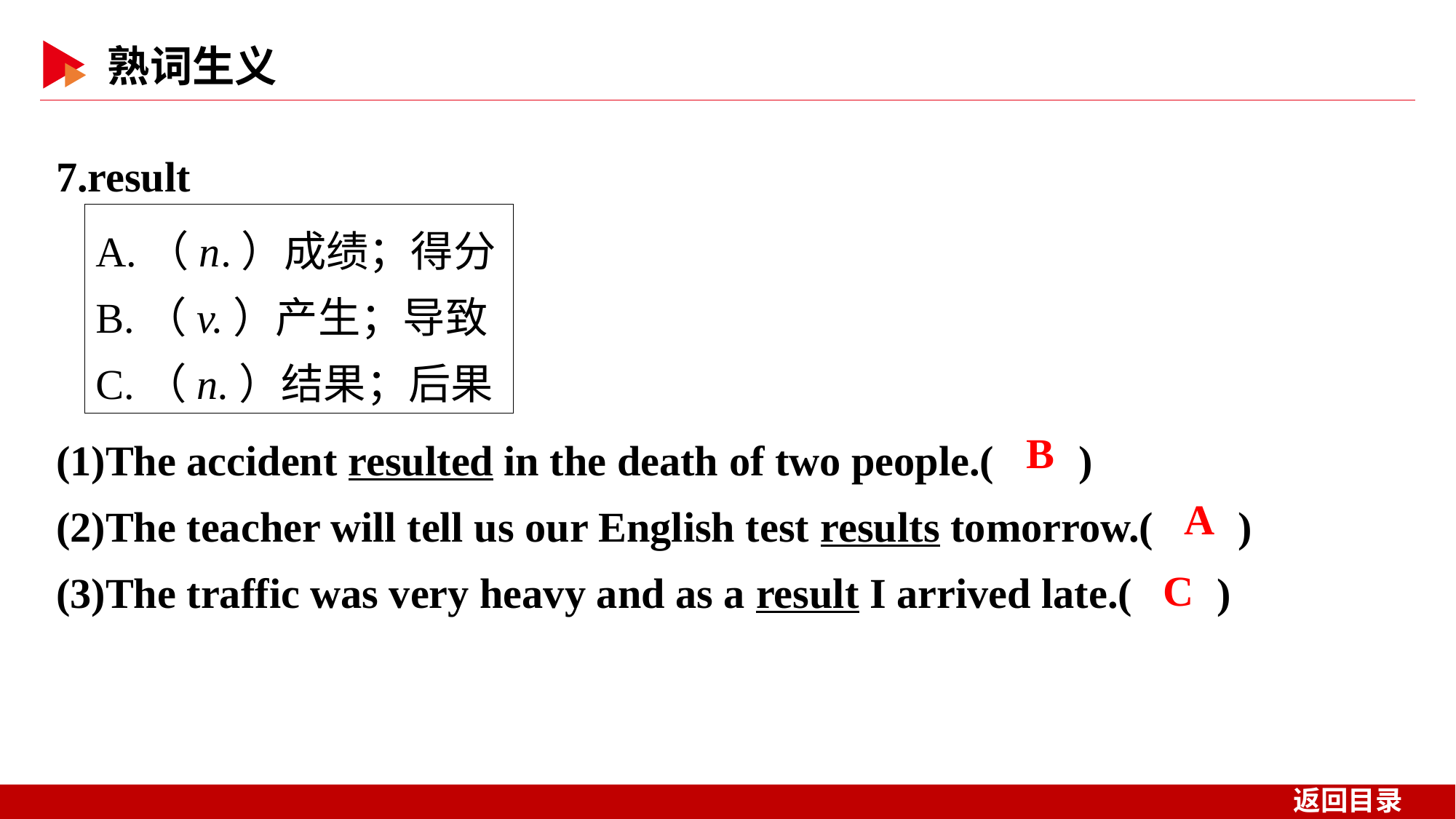

7.result
A.（n.）成绩；得分
B.（v.）产生；导致
C.（n.）结果；后果
(1)The accident resulted in the death of two people.(        )
(2)The teacher will tell us our English test results tomorrow.(        )
(3)The traffic was very heavy and as a result I arrived late.(        )
   B
   A
   C